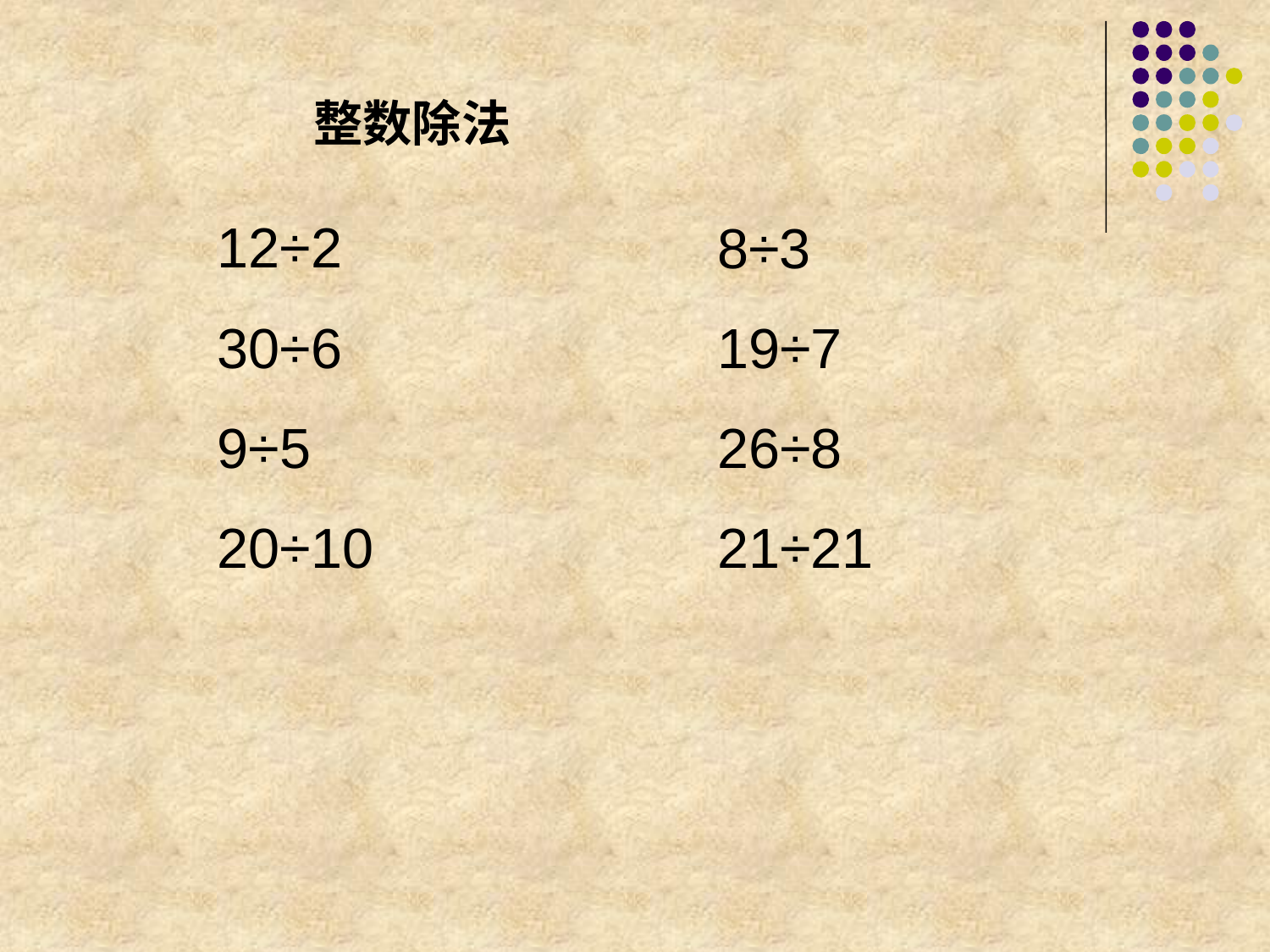

整数除法
12÷2
8÷3

30÷6
19÷7
9÷5
26÷8
20÷10
21÷21